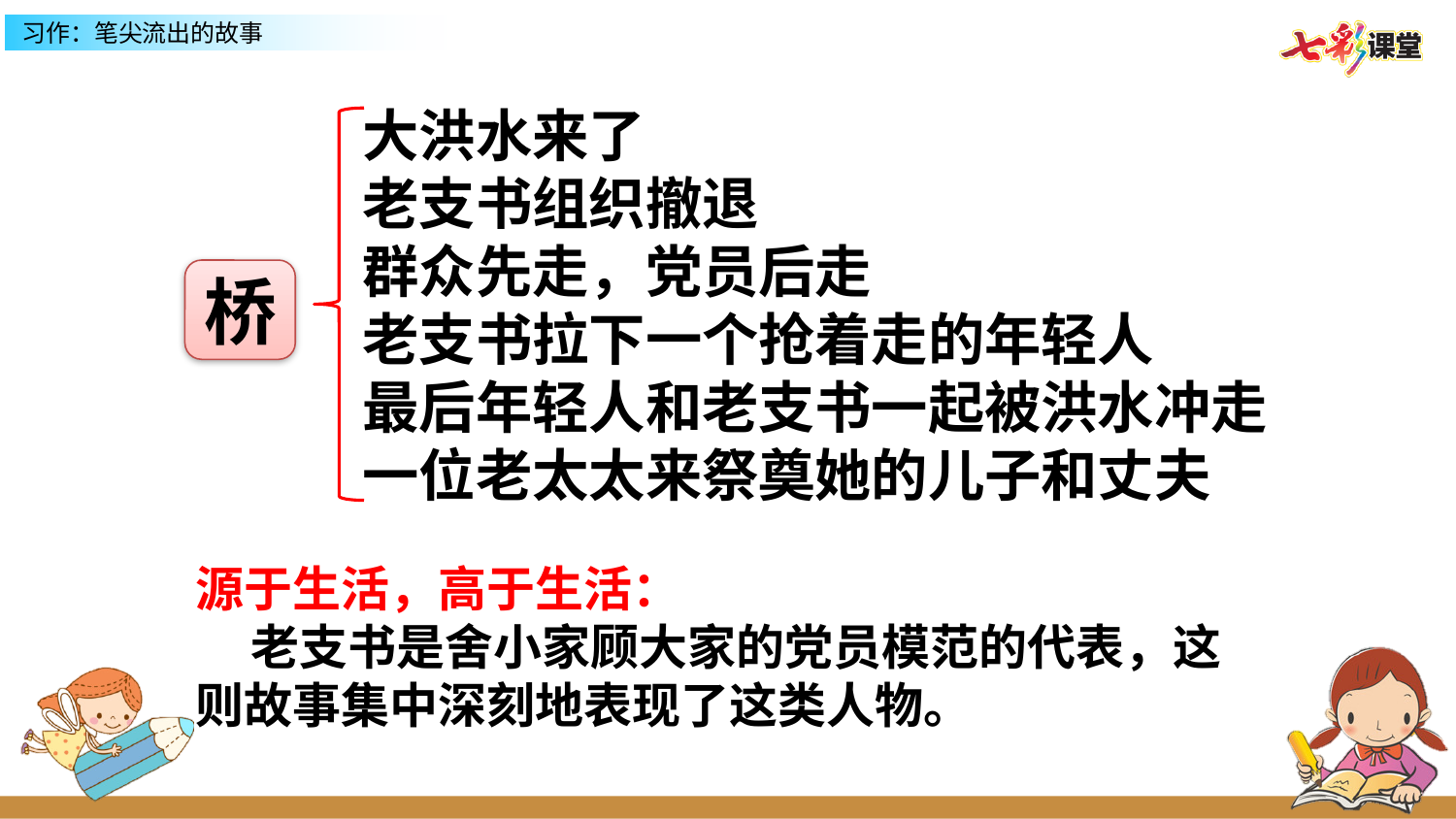

大洪水来了
老支书组织撤退
群众先走，党员后走
老支书拉下一个抢着走的年轻人
最后年轻人和老支书一起被洪水冲走
一位老太太来祭奠她的儿子和丈夫

桥
源于生活，高于生活：
    老支书是舍小家顾大家的党员模范的代表，这则故事集中深刻地表现了这类人物。